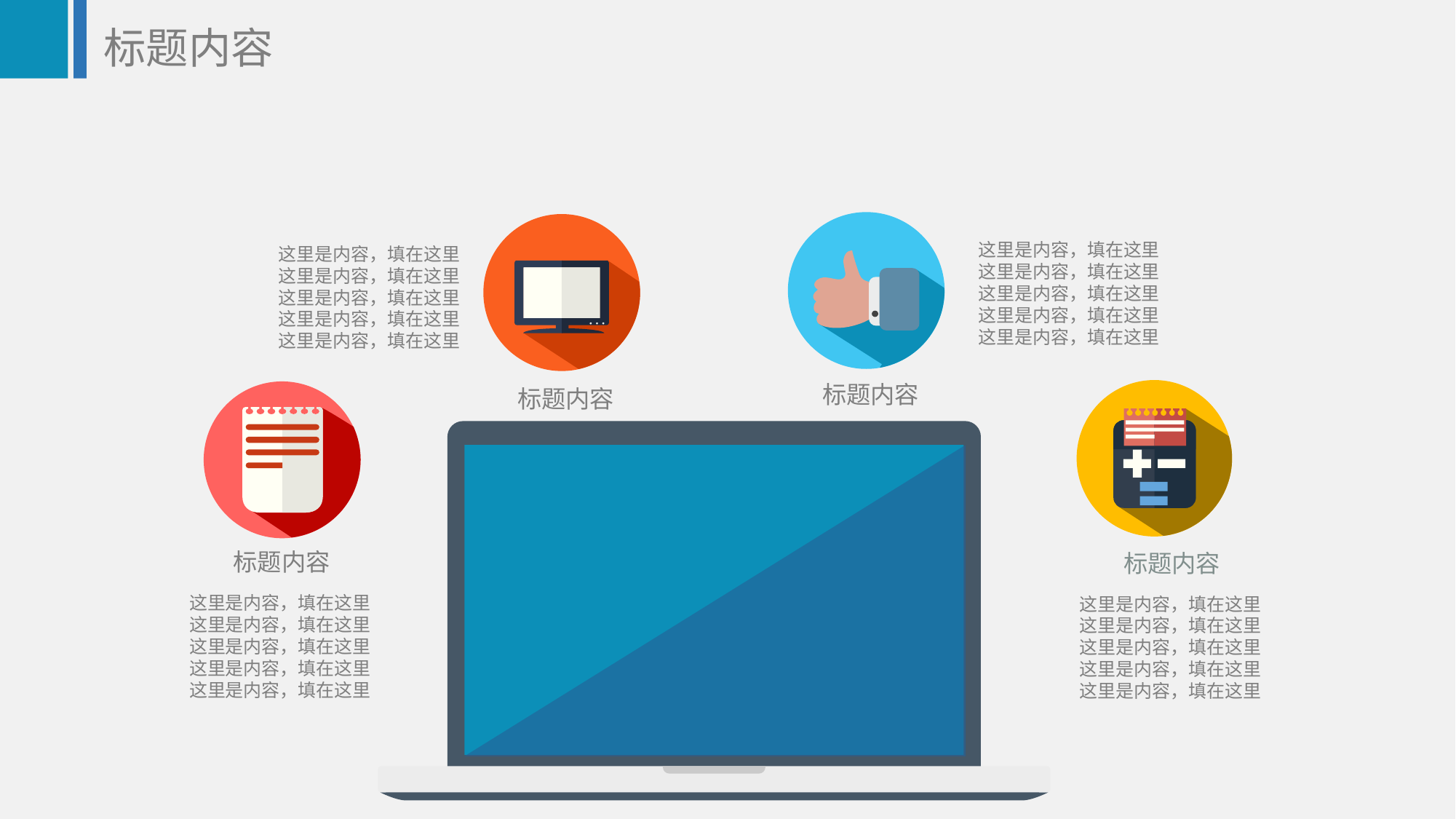

标题内容

这里是内容，填在这里
这里是内容，填在这里
这里是内容，填在这里
这里是内容，填在这里
这里是内容，填在这里
这里是内容，填在这里
这里是内容，填在这里
这里是内容，填在这里
这里是内容，填在这里
这里是内容，填在这里
标题内容
标题内容

标题内容
标题内容
这里是内容，填在这里
这里是内容，填在这里
这里是内容，填在这里
这里是内容，填在这里
这里是内容，填在这里
这里是内容，填在这里
这里是内容，填在这里
这里是内容，填在这里
这里是内容，填在这里
这里是内容，填在这里